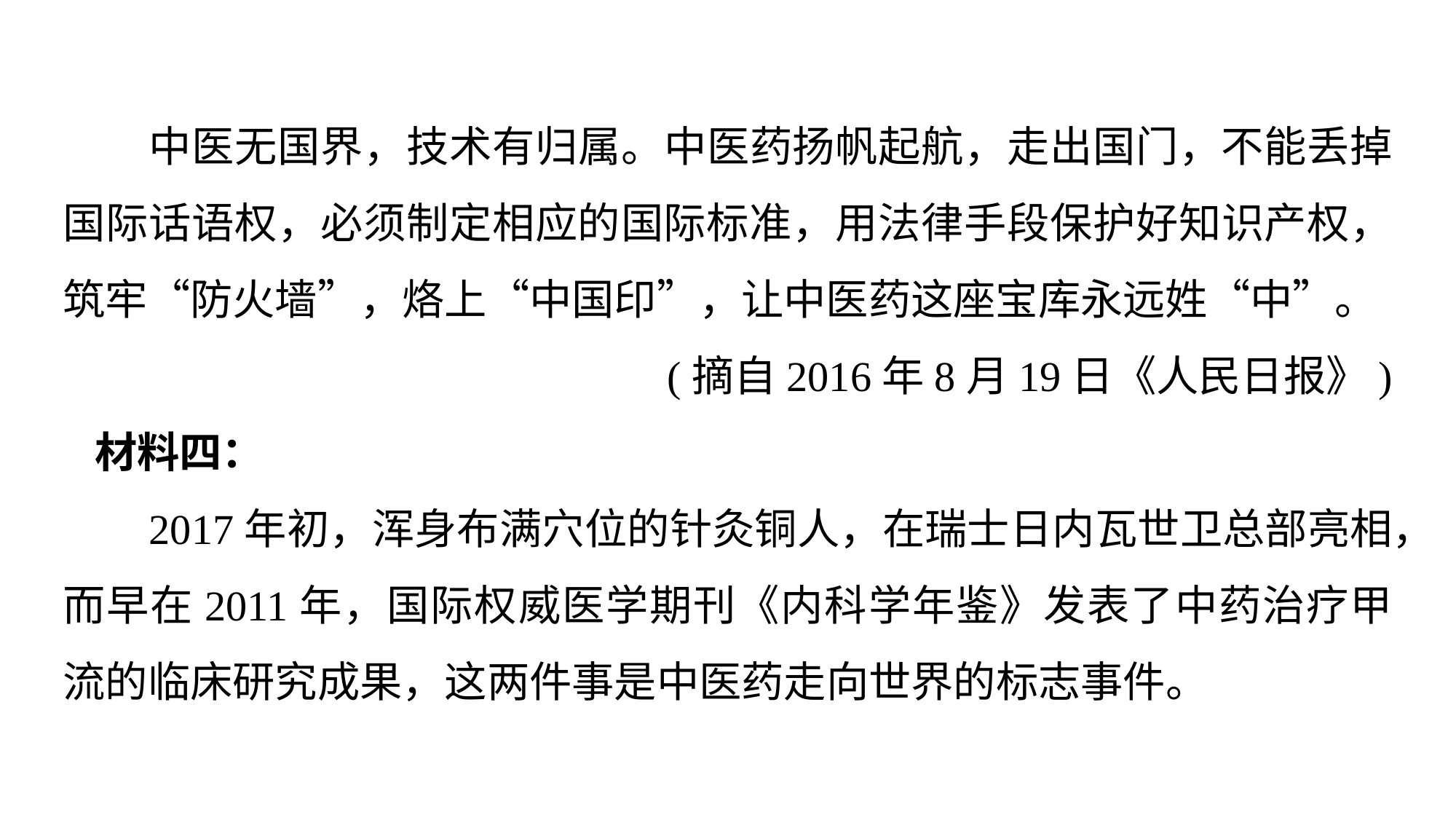

中医无国界，技术有归属。中医药扬帆起航，走出国门，不能丢掉国际话语权，必须制定相应的国际标准，用法律手段保护好知识产权，筑牢“防火墙”，烙上“中国印”，让中医药这座宝库永远姓“中”。
(摘自2016年8月19日《人民日报》)
材料四：
2017年初，浑身布满穴位的针灸铜人，在瑞士日内瓦世卫总部亮相，而早在2011年，国际权威医学期刊《内科学年鉴》发表了中药治疗甲流的临床研究成果，这两件事是中医药走向世界的标志事件。